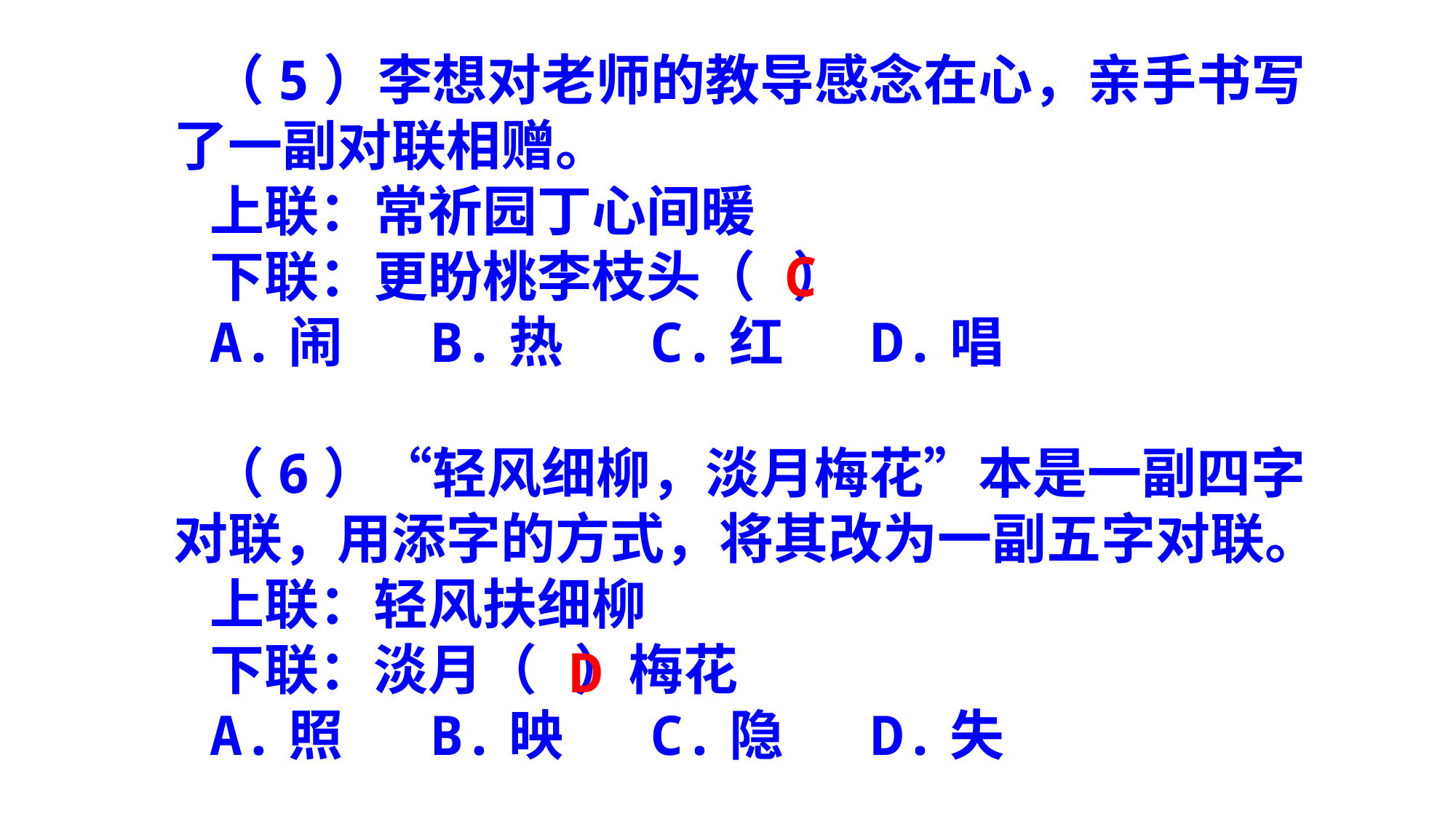

（5）李想对老师的教导感念在心，亲手书写了一副对联相赠。
上联：常祈园丁心间暖
下联：更盼桃李枝头（   ）
A.闹      B.热      C.红      D.唱

（6）“轻风细柳，淡月梅花”本是一副四字对联，用添字的方式，将其改为一副五字对联。
上联：轻风扶细柳
下联：淡月（   ）梅花
A.照      B.映      C.隐      D.失
C
D